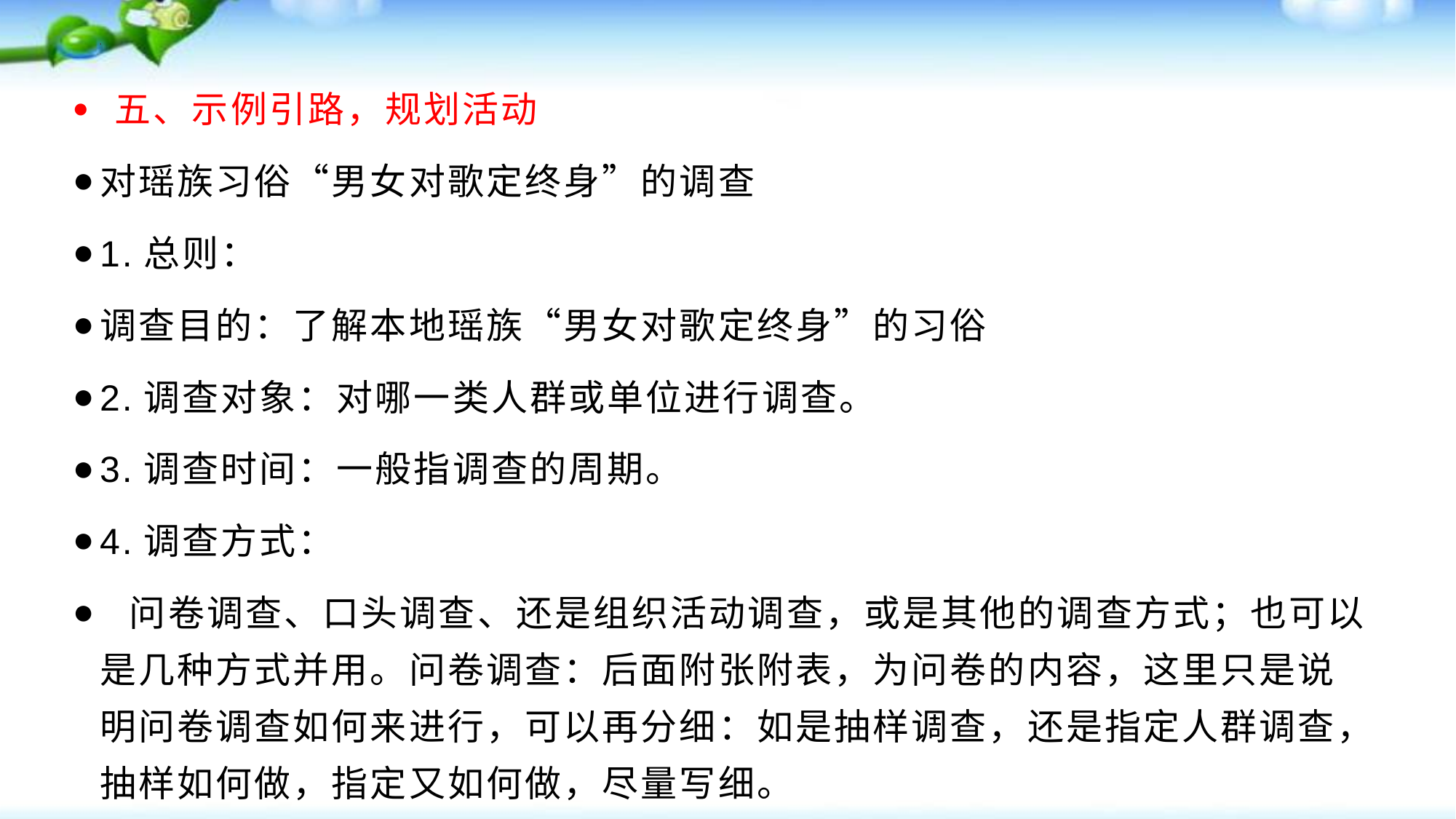

五、示例引路，规划活动
对瑶族习俗“男女对歌定终身”的调查
1.总则：
调查目的：了解本地瑶族“男女对歌定终身”的习俗
2.调查对象：对哪一类人群或单位进行调查。
3.调查时间：一般指调查的周期。
4.调查方式：
  问卷调查、口头调查、还是组织活动调查，或是其他的调查方式；也可以是几种方式并用。问卷调查：后面附张附表，为问卷的内容，这里只是说明问卷调查如何来进行，可以再分细：如是抽样调查，还是指定人群调查，抽样如何做，指定又如何做，尽量写细。